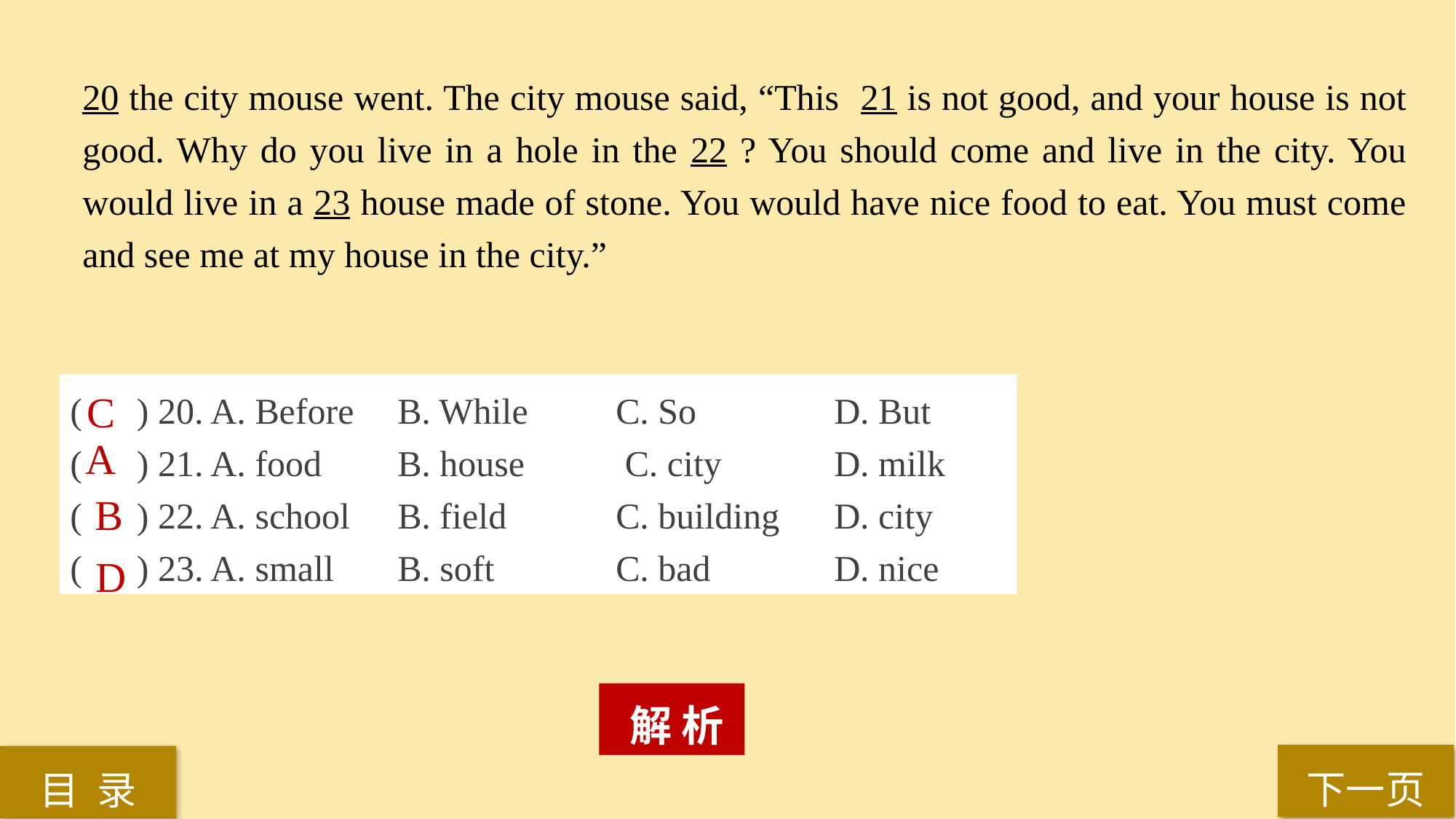

20 the city mouse went. The city mouse said, “This  21 is not good, and your house is not good. Why do you live in a hole in the 22 ? You should come and live in the city. You would live in a 23 house made of stone. You would have nice food to eat. You must come and see me at my house in the city.”
(      ) 20. A. Before 	B. While 	C. So 		D. But
(      ) 21. A. food 	B. house	 C. city 	D. milk
(      ) 22. A. school 	B. field 	C. building 	D. city
(      ) 23. A. small 	B. soft 		C. bad 		D. nice
C
A
B
D
 解 析